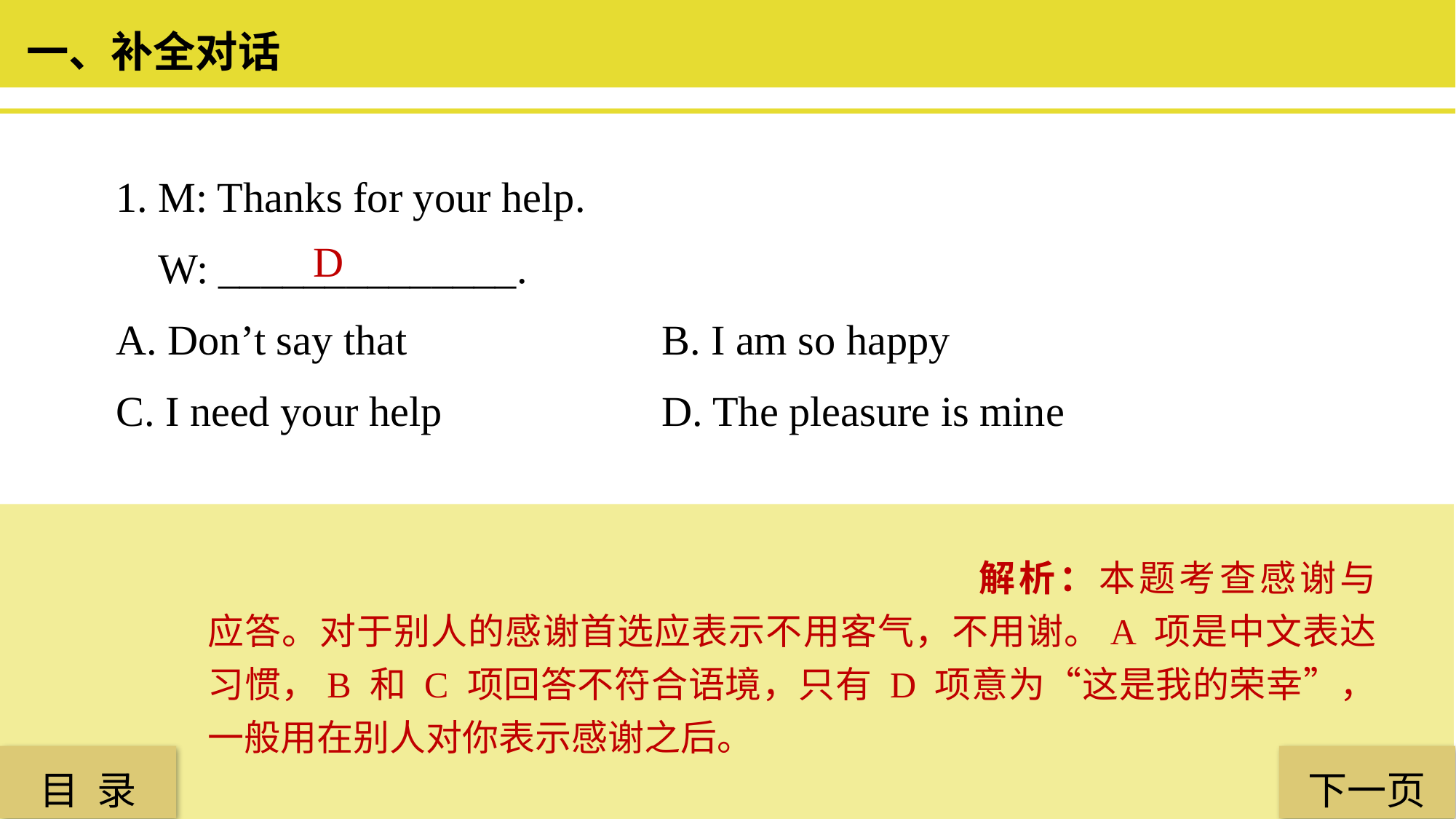

一、补全对话
1. M: Thanks for your help.
    W: ______________.
A. Don’t say that 			B. I am so happy
C. I need your help 		D. The pleasure is mine
 D
解析：本题考查感谢与应答。对于别人的感谢首选应表示不用客气，不用谢。A 项是中文表达习惯，B 和 C 项回答不符合语境，只有 D 项意为“这是我的荣幸”，一般用在别人对你表示感谢之后。